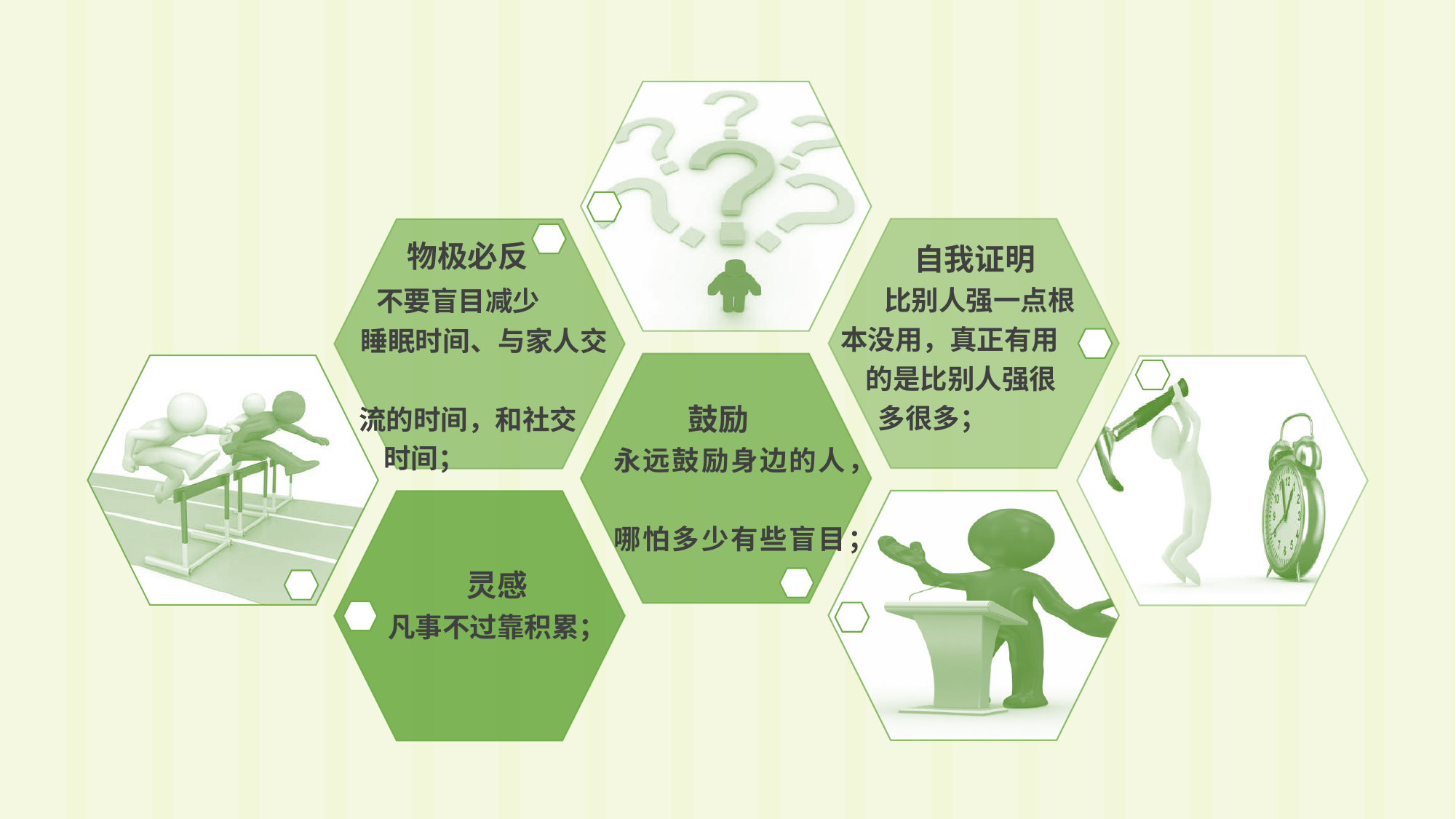

物极必反
      不要盲目减少
    睡眠时间、与家人交
    流的时间，和社交
        时间；
自我证明
      比别人强一点根
本没用，真正有用
   的是比别人强很
     多很多；

鼓励
  永远鼓励身边的人，
  哪怕多少有些盲目；
灵感
凡事不过靠积累；